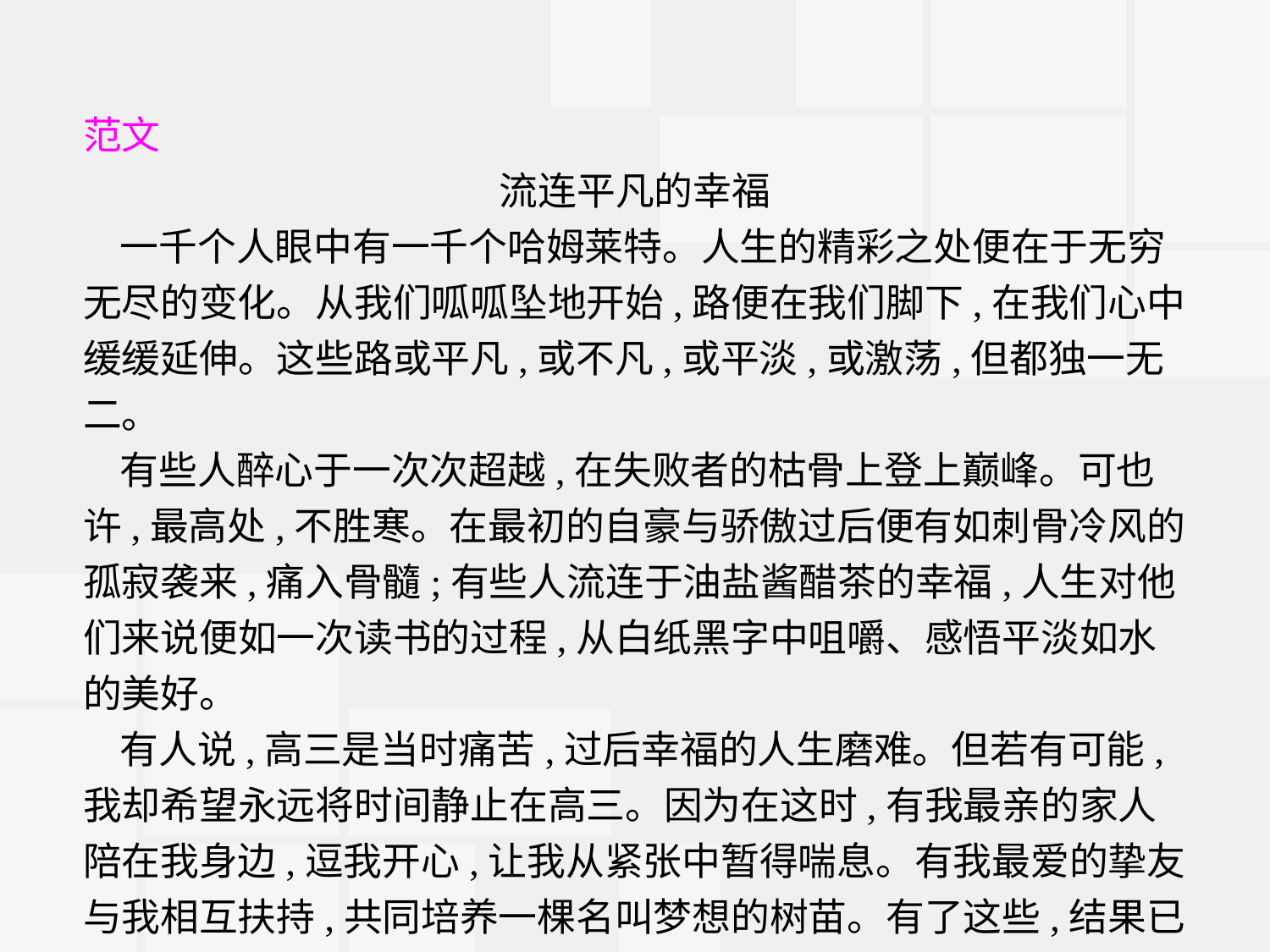

范文
流连平凡的幸福
一千个人眼中有一千个哈姆莱特。人生的精彩之处便在于无穷无尽的变化。从我们呱呱坠地开始,路便在我们脚下,在我们心中缓缓延伸。这些路或平凡,或不凡,或平淡,或激荡,但都独一无二。
有些人醉心于一次次超越,在失败者的枯骨上登上巅峰。可也许,最高处,不胜寒。在最初的自豪与骄傲过后便有如刺骨冷风的孤寂袭来,痛入骨髓;有些人流连于油盐酱醋茶的幸福,人生对他们来说便如一次读书的过程,从白纸黑字中咀嚼、感悟平淡如水的美好。
有人说,高三是当时痛苦,过后幸福的人生磨难。但若有可能,我却希望永远将时间静止在高三。因为在这时,有我最亲的家人陪在我身边,逗我开心,让我从紧张中暂得喘息。有我最爱的挚友与我相互扶持,共同培养一棵名叫梦想的树苗。有了这些,结果已不重要,这其中的感动与爱早已超越了一切。